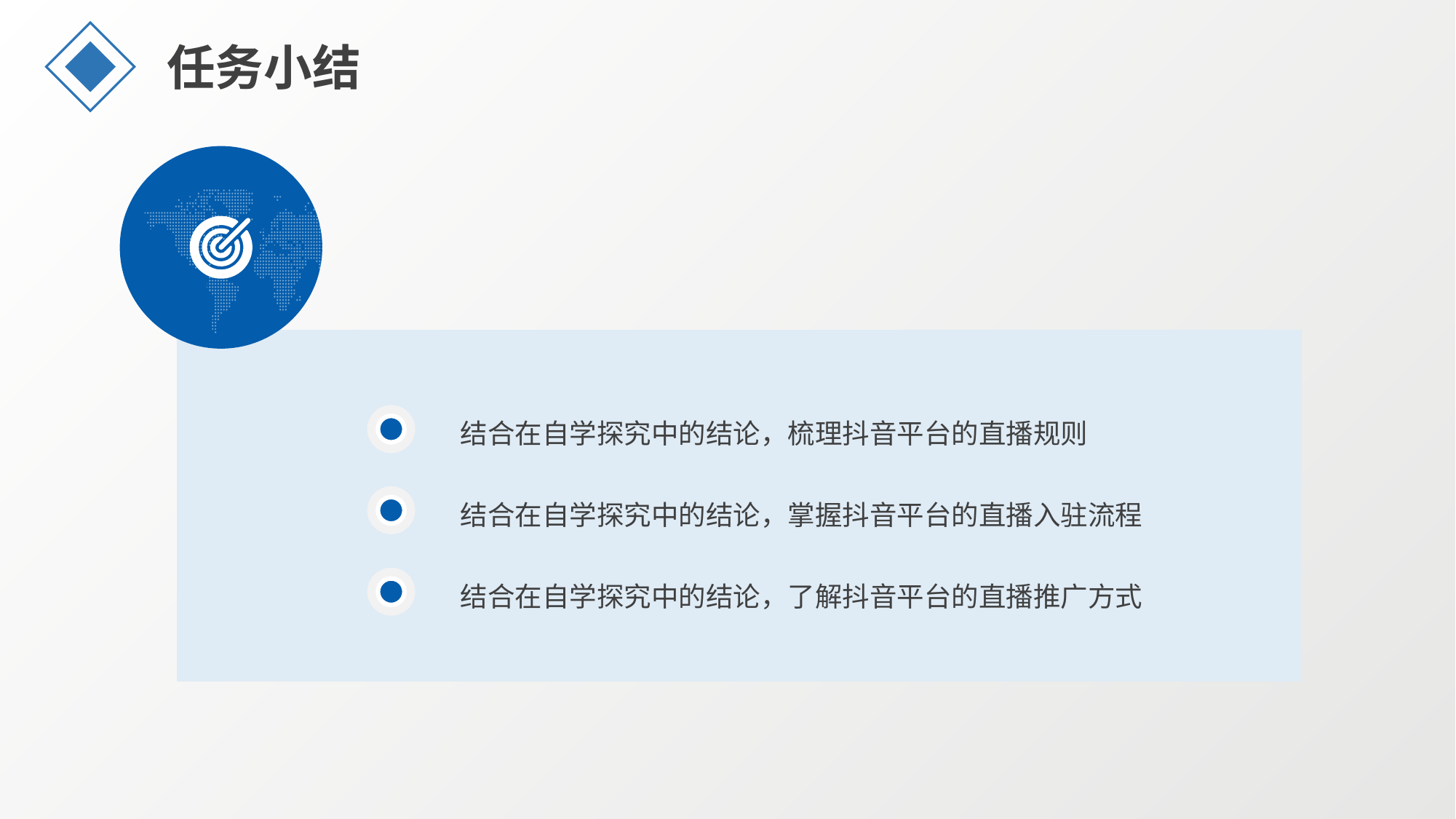

任务小结

结合在自学探究中的结论，梳理抖音平台的直播规则

结合在自学探究中的结论，掌握抖音平台的直播入驻流程

结合在自学探究中的结论，了解抖音平台的直播推广方式